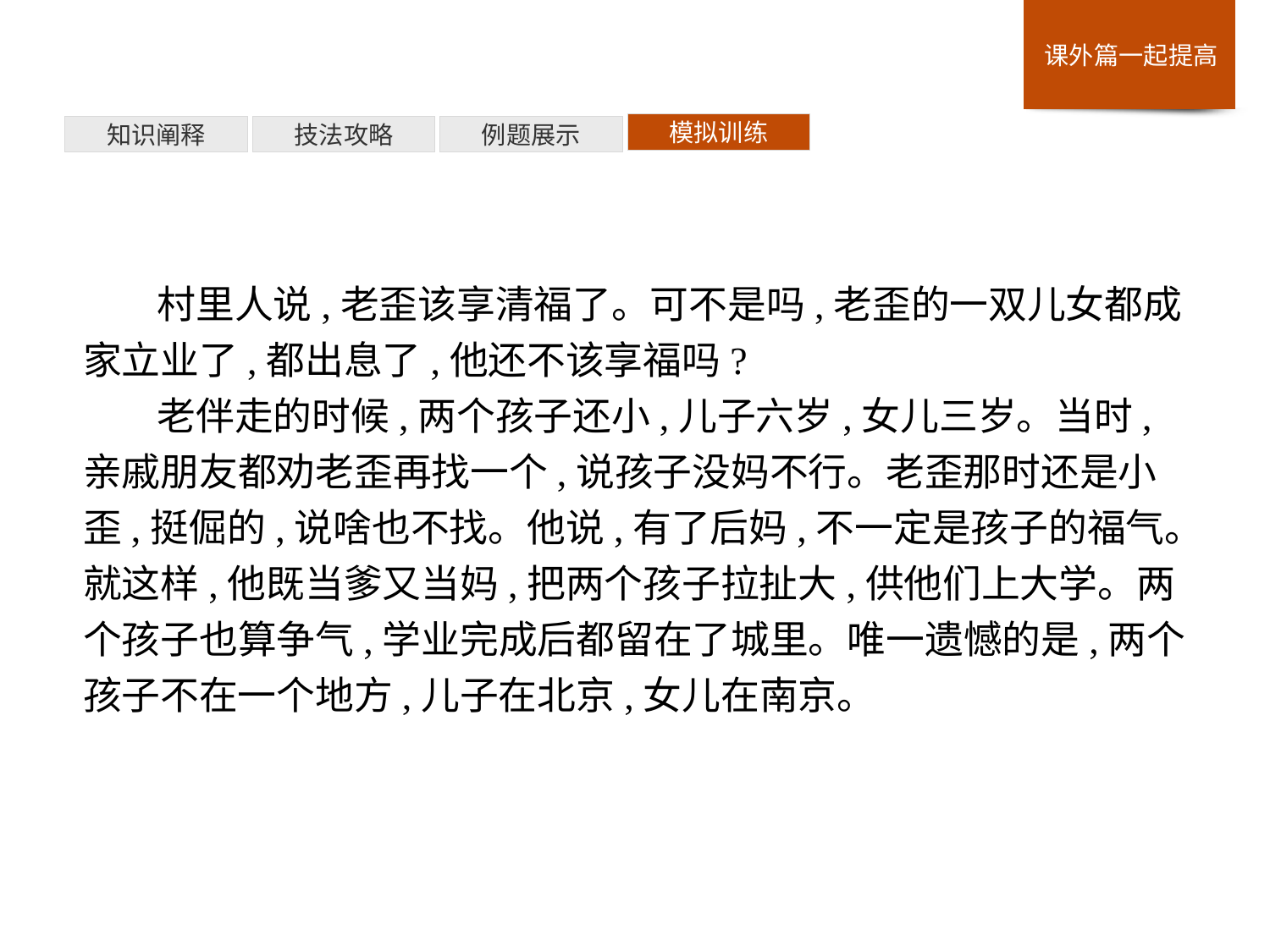

模拟训练
例题展示
技法攻略
知识阐释
村里人说,老歪该享清福了。可不是吗,老歪的一双儿女都成家立业了,都出息了,他还不该享福吗?
老伴走的时候,两个孩子还小,儿子六岁,女儿三岁。当时,亲戚朋友都劝老歪再找一个,说孩子没妈不行。老歪那时还是小歪,挺倔的,说啥也不找。他说,有了后妈,不一定是孩子的福气。就这样,他既当爹又当妈,把两个孩子拉扯大,供他们上大学。两个孩子也算争气,学业完成后都留在了城里。唯一遗憾的是,两个孩子不在一个地方,儿子在北京,女儿在南京。